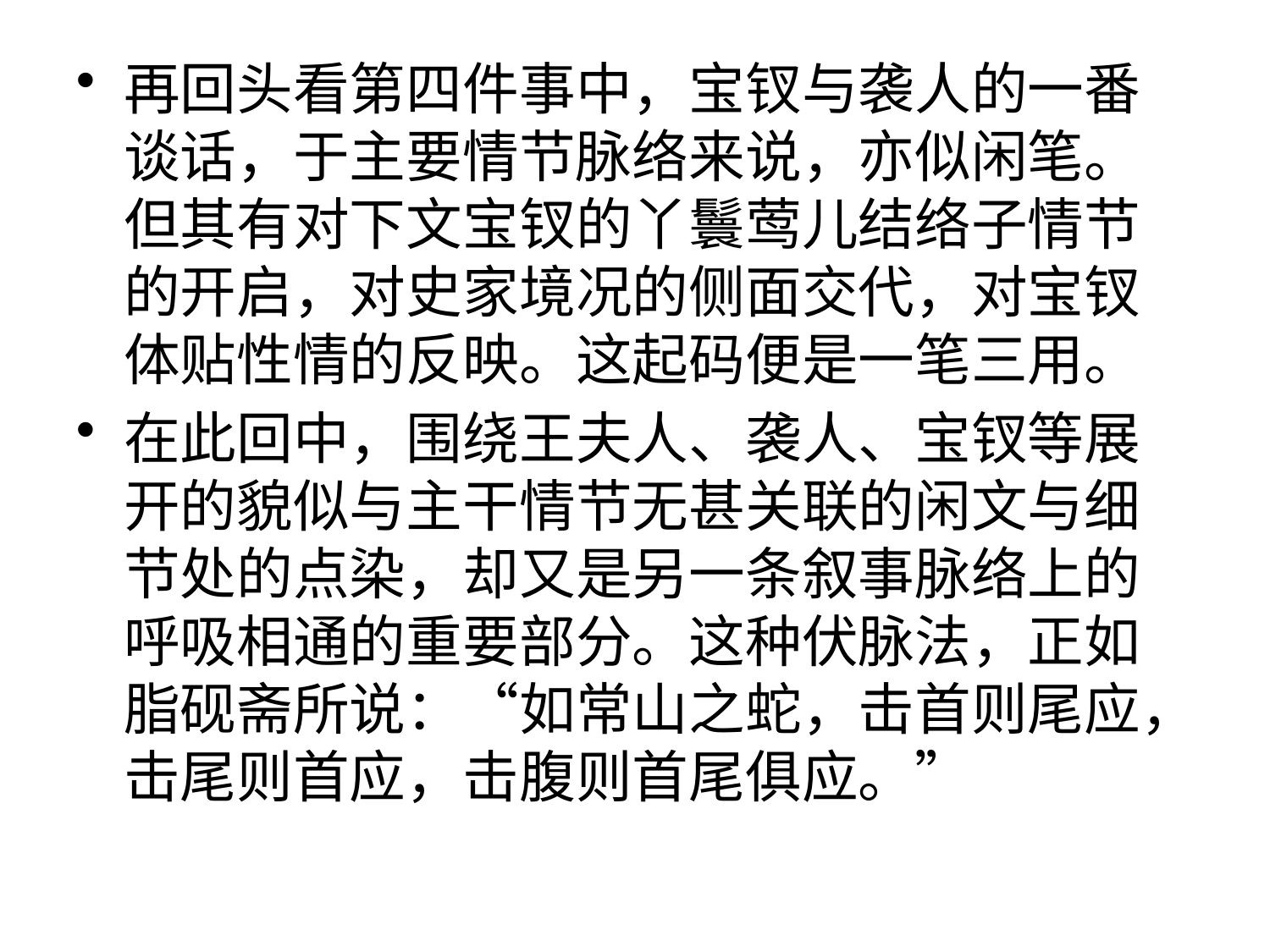

#
再回头看第四件事中，宝钗与袭人的一番谈话，于主要情节脉络来说，亦似闲笔。但其有对下文宝钗的丫鬟莺儿结络子情节的开启，对史家境况的侧面交代，对宝钗体贴性情的反映。这起码便是一笔三用。
在此回中，围绕王夫人、袭人、宝钗等展开的貌似与主干情节无甚关联的闲文与细节处的点染，却又是另一条叙事脉络上的呼吸相通的重要部分。这种伏脉法，正如脂砚斋所说：“如常山之蛇，击首则尾应，击尾则首应，击腹则首尾俱应。”